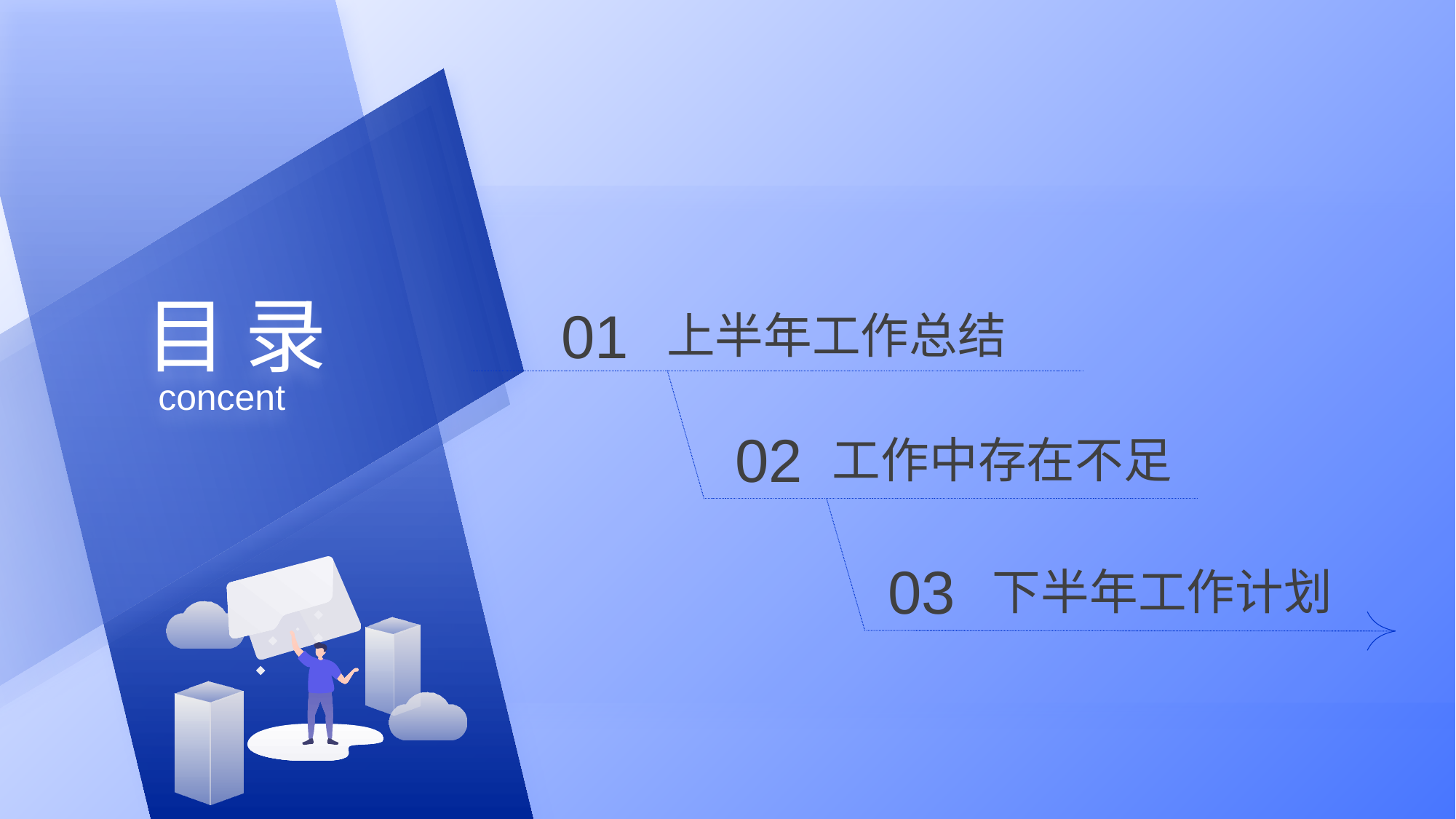

目 录
01
上半年工作总结
concent
02
工作中存在不足
03
下半年工作计划